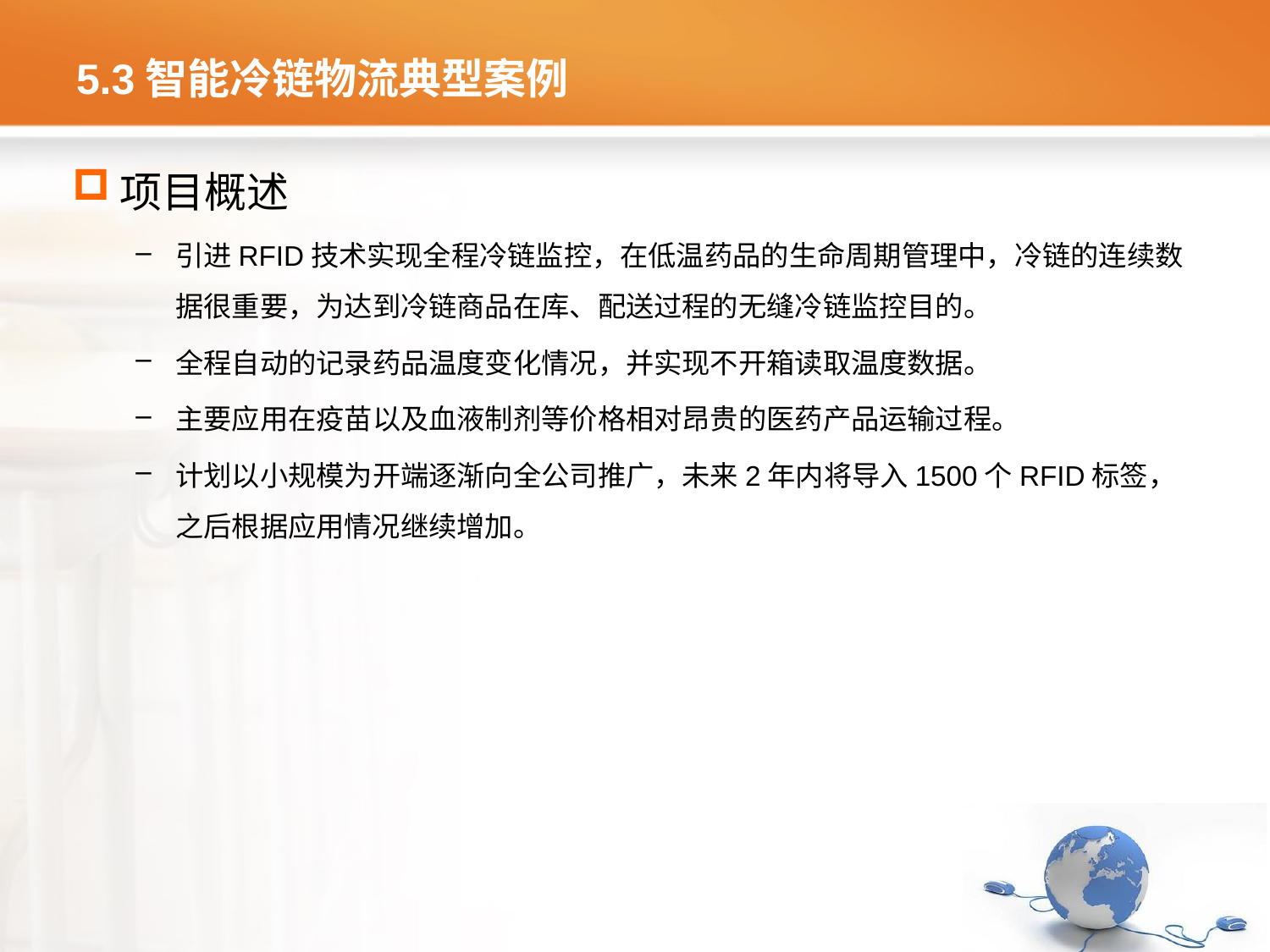

# 5.3智能冷链物流典型案例
项目概述
引进RFID技术实现全程冷链监控，在低温药品的生命周期管理中，冷链的连续数据很重要，为达到冷链商品在库、配送过程的无缝冷链监控目的。
全程自动的记录药品温度变化情况，并实现不开箱读取温度数据。
主要应用在疫苗以及血液制剂等价格相对昂贵的医药产品运输过程。
计划以小规模为开端逐渐向全公司推广，未来2年内将导入1500个RFID标签，之后根据应用情况继续增加。